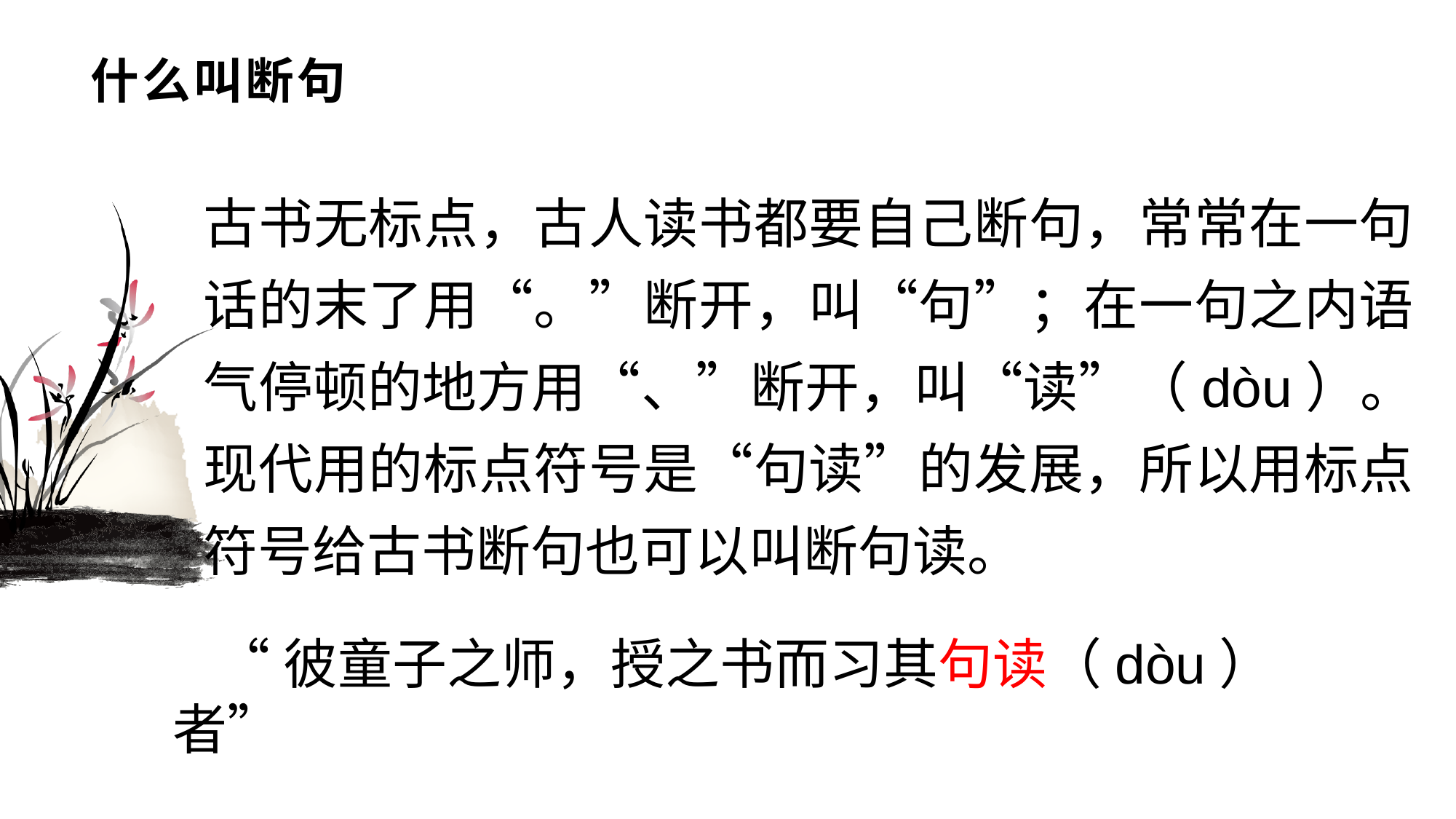

# 什么叫断句
古书无标点，古人读书都要自己断句，常常在一句话的末了用“。”断开，叫“句”；在一句之内语气停顿的地方用“、”断开，叫“读”（dòu）。现代用的标点符号是“句读”的发展，所以用标点符号给古书断句也可以叫断句读。
    “彼童子之师，授之书而习其句读（dòu）者”